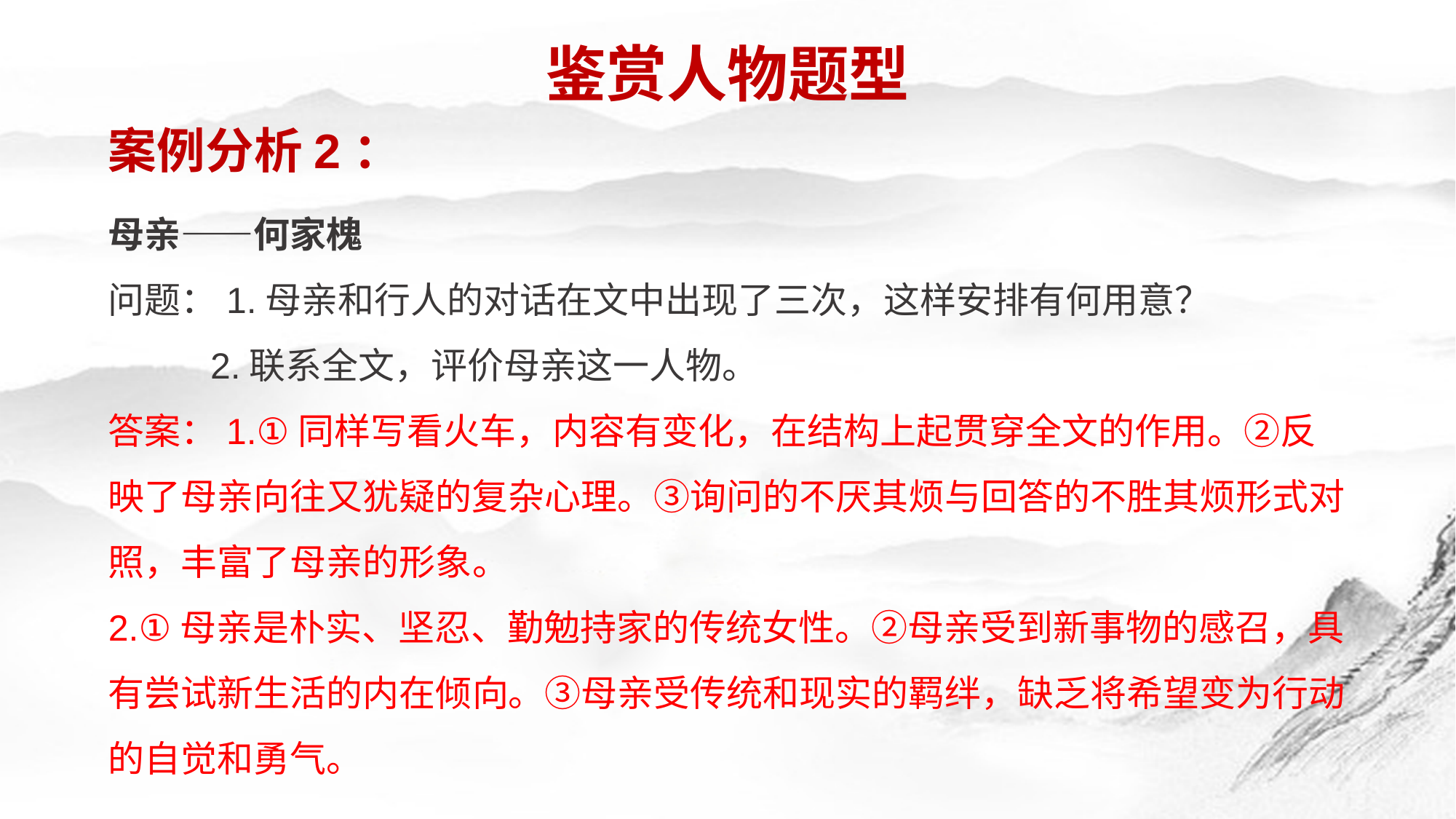

鉴赏人物题型
案例分析2：
母亲——何家槐
问题：1.母亲和行人的对话在文中出现了三次，这样安排有何用意？
          2.联系全文，评价母亲这一人物。
答案：1.①同样写看火车，内容有变化，在结构上起贯穿全文的作用。②反映了母亲向往又犹疑的复杂心理。③询问的不厌其烦与回答的不胜其烦形式对照，丰富了母亲的形象。
2.①母亲是朴实、坚忍、勤勉持家的传统女性。②母亲受到新事物的感召，具有尝试新生活的内在倾向。③母亲受传统和现实的羁绊，缺乏将希望变为行动的自觉和勇气。